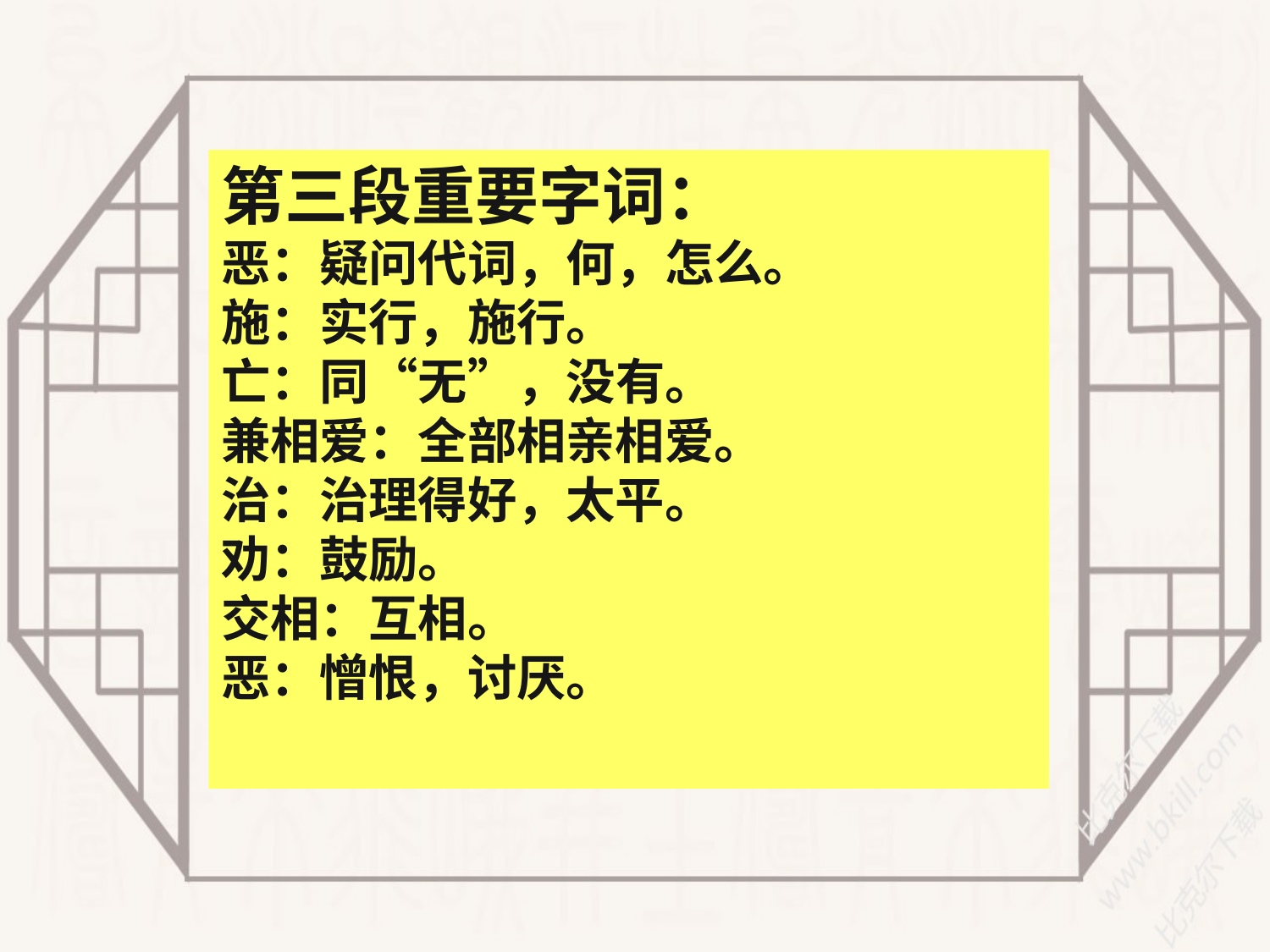

第三段重要字词：
恶：疑问代词，何，怎么。
施：实行，施行。
亡：同“无”，没有。
兼相爱：全部相亲相爱。
治：治理得好，太平。
劝：鼓励。
交相：互相。
恶：憎恨，讨厌。